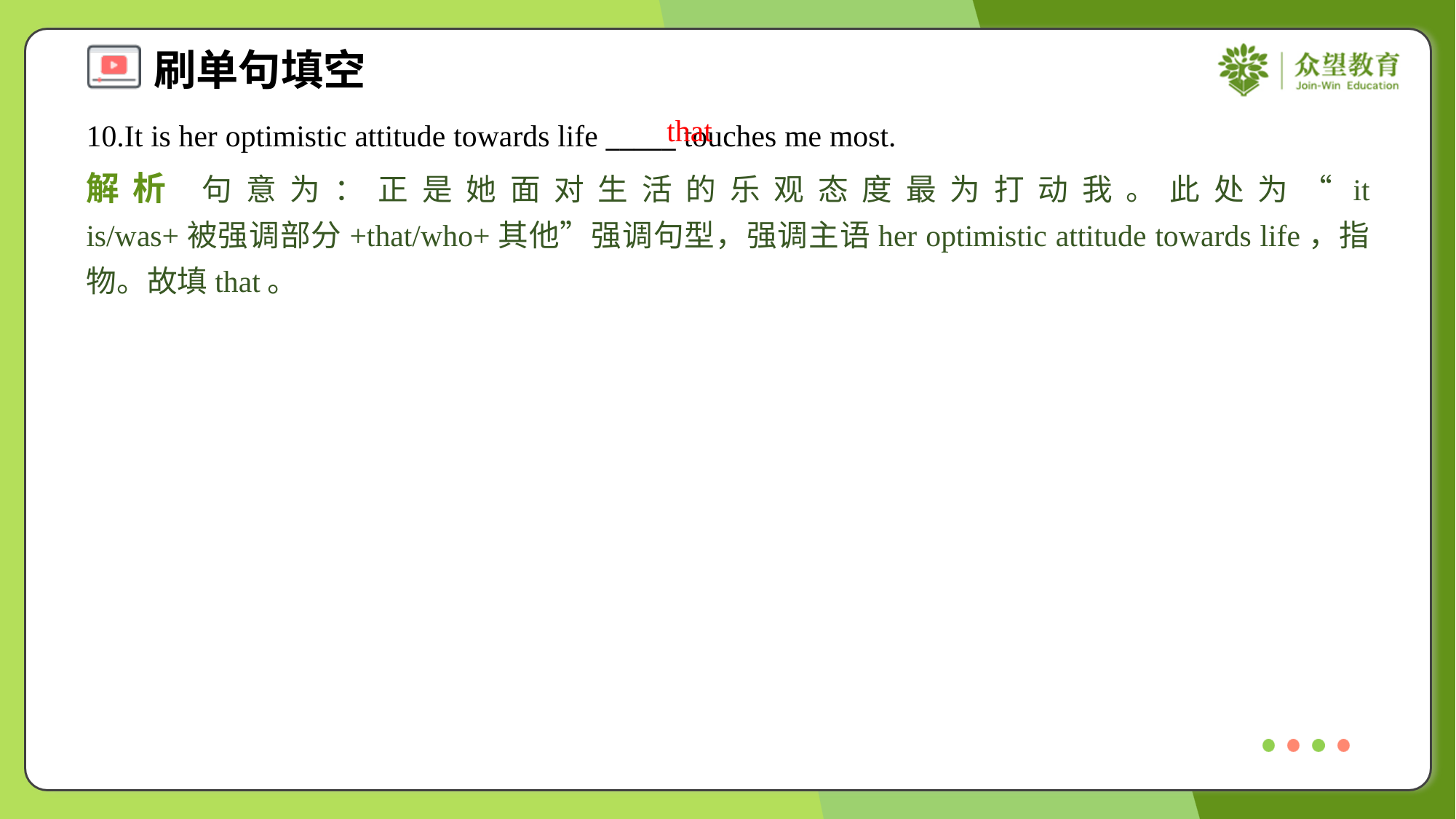

that
10.It is her optimistic attitude towards life _____ touches me most.
解析 句意为：正是她面对生活的乐观态度最为打动我。此处为“it is/was+被强调部分+that/who+其他”强调句型，强调主语her optimistic attitude towards life，指物。故填that。